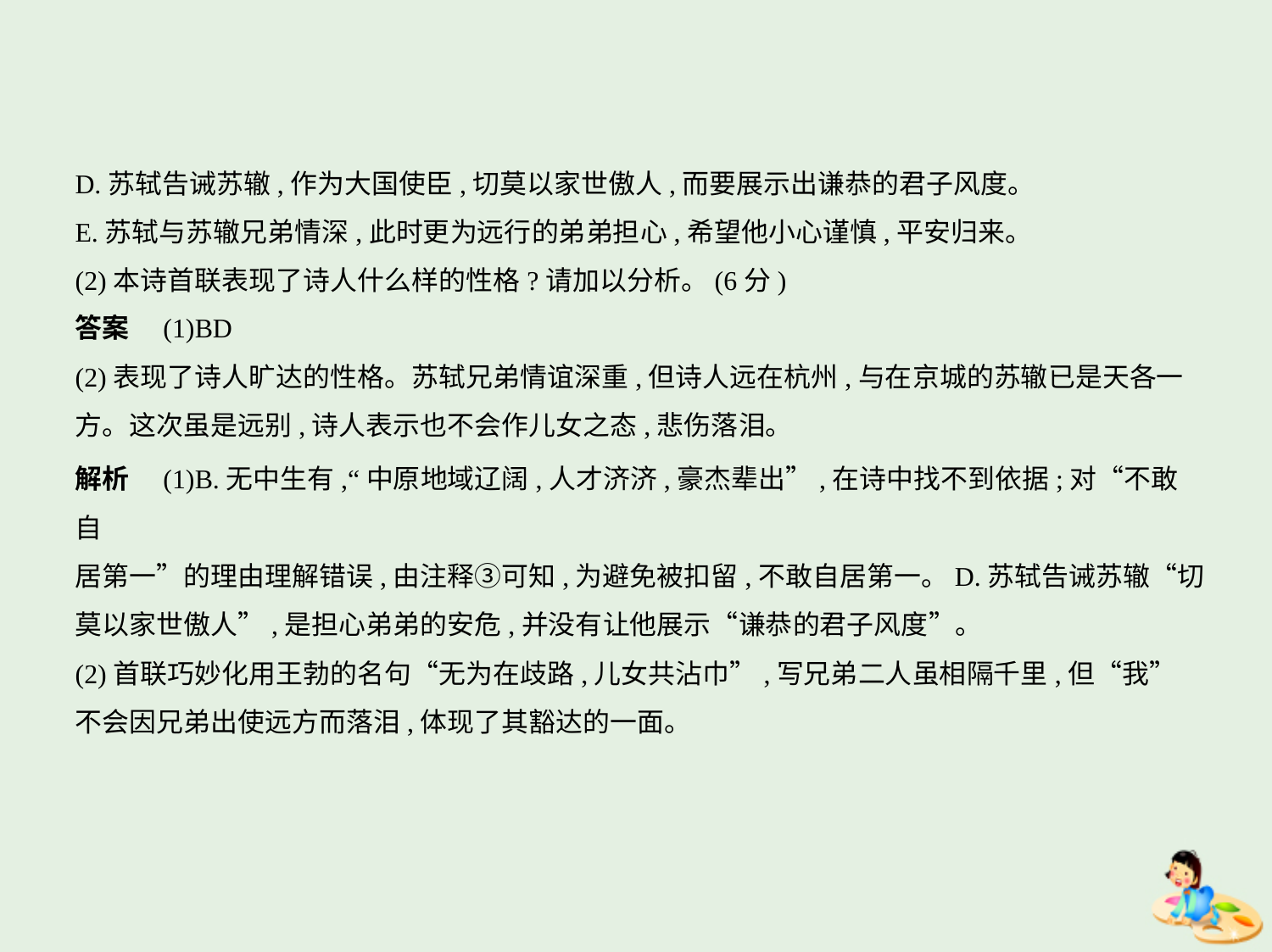

D.苏轼告诫苏辙,作为大国使臣,切莫以家世傲人,而要展示出谦恭的君子风度。
E.苏轼与苏辙兄弟情深,此时更为远行的弟弟担心,希望他小心谨慎,平安归来。
(2)本诗首联表现了诗人什么样的性格?请加以分析。(6分)
答案　(1)BD
(2)表现了诗人旷达的性格。苏轼兄弟情谊深重,但诗人远在杭州,与在京城的苏辙已是天各一
方。这次虽是远别,诗人表示也不会作儿女之态,悲伤落泪。
解析　(1)B.无中生有,“中原地域辽阔,人才济济,豪杰辈出”,在诗中找不到依据;对“不敢自
居第一”的理由理解错误,由注释③可知,为避免被扣留,不敢自居第一。D.苏轼告诫苏辙“切
莫以家世傲人”,是担心弟弟的安危,并没有让他展示“谦恭的君子风度”。
(2)首联巧妙化用王勃的名句“无为在歧路,儿女共沾巾”,写兄弟二人虽相隔千里,但“我”
不会因兄弟出使远方而落泪,体现了其豁达的一面。